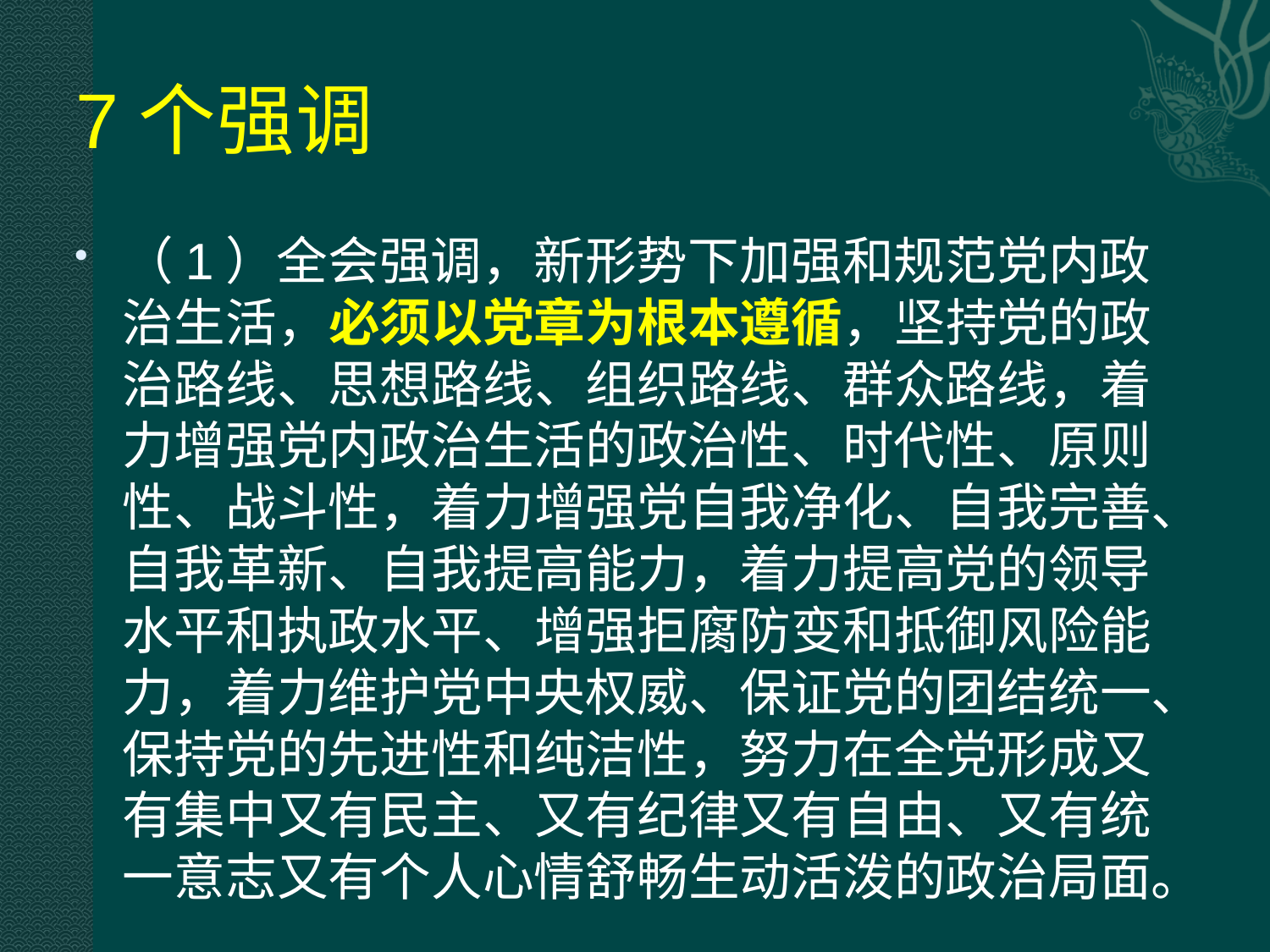

# 7个强调
（1）全会强调，新形势下加强和规范党内政治生活，必须以党章为根本遵循，坚持党的政治路线、思想路线、组织路线、群众路线，着力增强党内政治生活的政治性、时代性、原则性、战斗性，着力增强党自我净化、自我完善、自我革新、自我提高能力，着力提高党的领导水平和执政水平、增强拒腐防变和抵御风险能力，着力维护党中央权威、保证党的团结统一、保持党的先进性和纯洁性，努力在全党形成又有集中又有民主、又有纪律又有自由、又有统一意志又有个人心情舒畅生动活泼的政治局面。